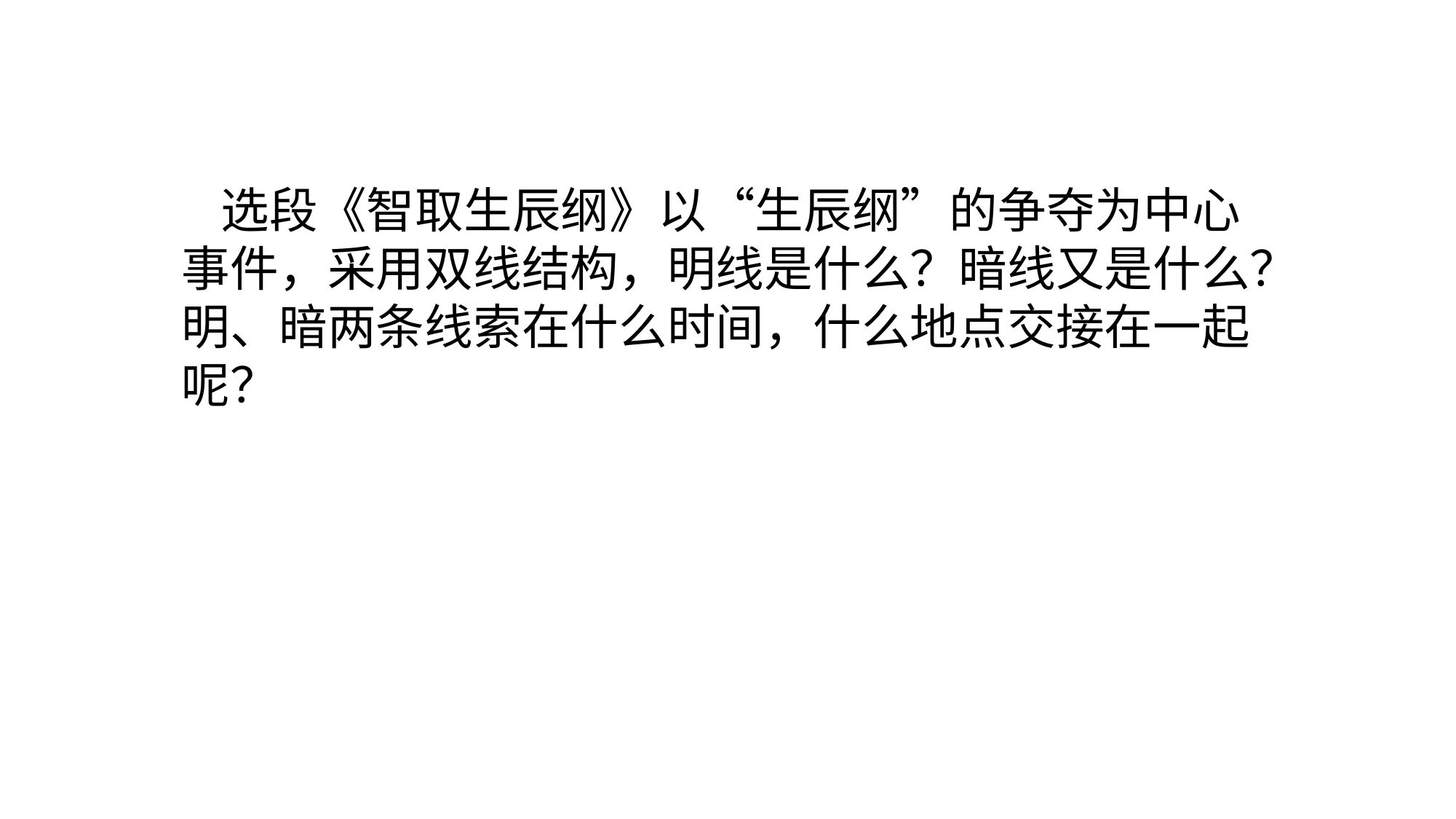

选段《智取生辰纲》以“生辰纲”的争夺为中心事件，采用双线结构，明线是什么？暗线又是什么？明、暗两条线索在什么时间，什么地点交接在一起呢？